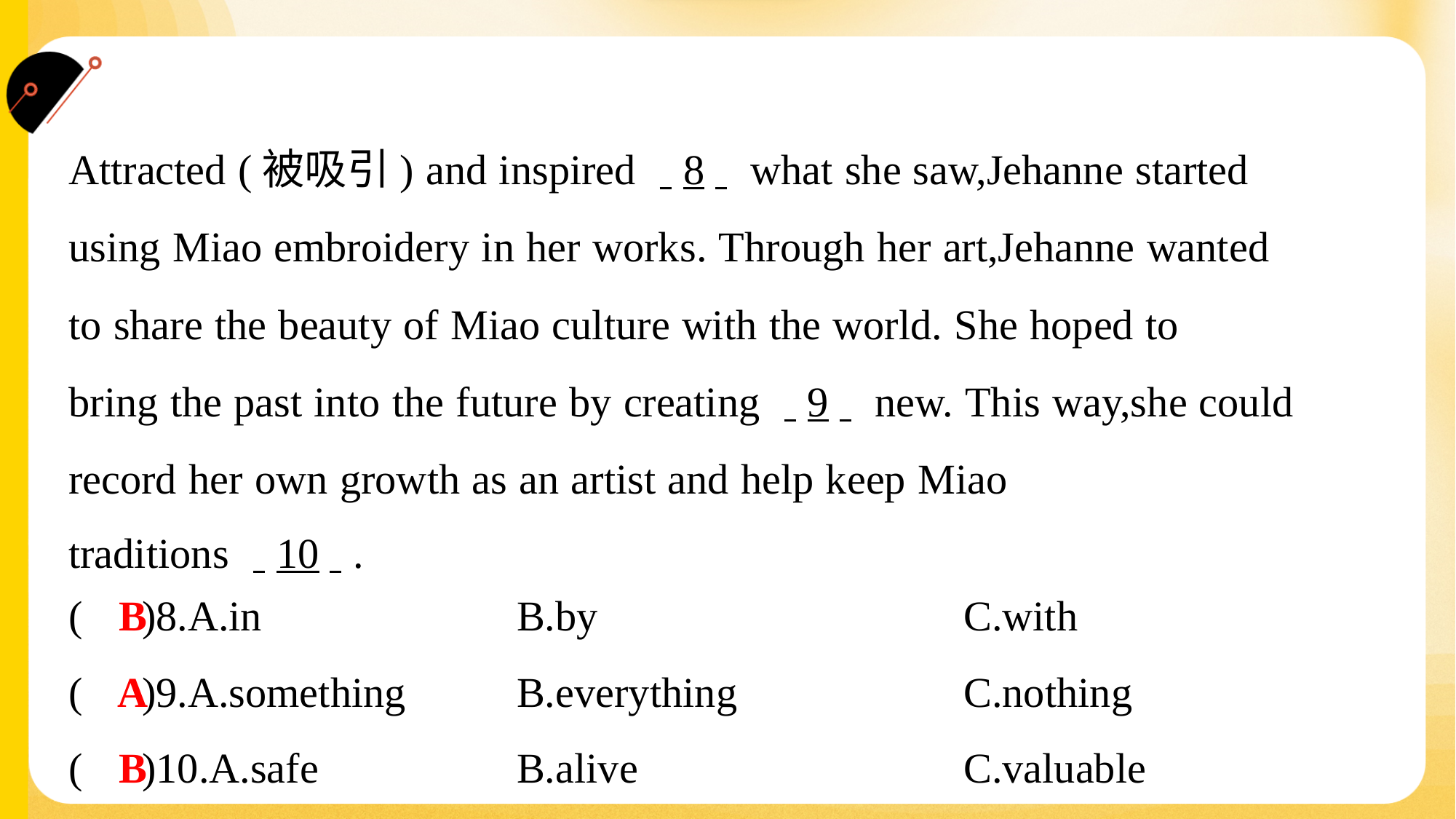

Attracted (被吸引) and inspired . .8. . what she saw,Jehanne started
using Miao embroidery in her works. Through her art,Jehanne wanted
to share the beauty of Miao culture with the world. She hoped to
bring the past into the future by creating . .9. . new. This way,she could
record her own growth as an artist and help keep Miao
traditions . .10. ..#2
B
(     )8.A.in	B.by	C.with
A
(     )9.A.something	B.everything	C.nothing
B
(     )10.A.safe	B.alive	C.valuable